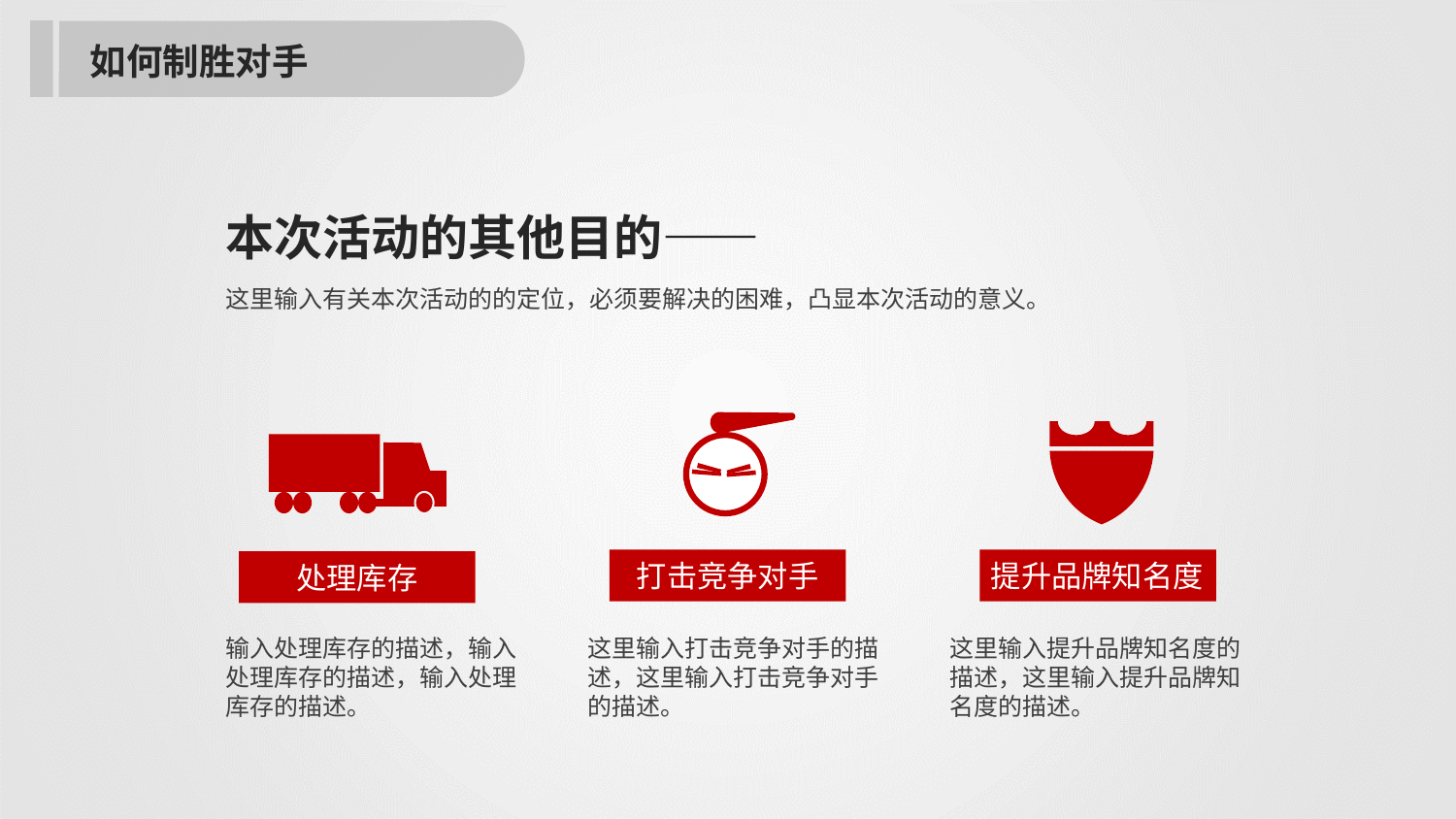

如何制胜对手
本次活动的其他目的——
这里输入有关本次活动的的定位，必须要解决的困难，凸显本次活动的意义。

打击竞争对手
提升品牌知名度
处理库存
输入处理库存的描述，输入处理库存的描述，输入处理库存的描述。
这里输入打击竞争对手的描述，这里输入打击竞争对手的描述。
这里输入提升品牌知名度的描述，这里输入提升品牌知名度的描述。